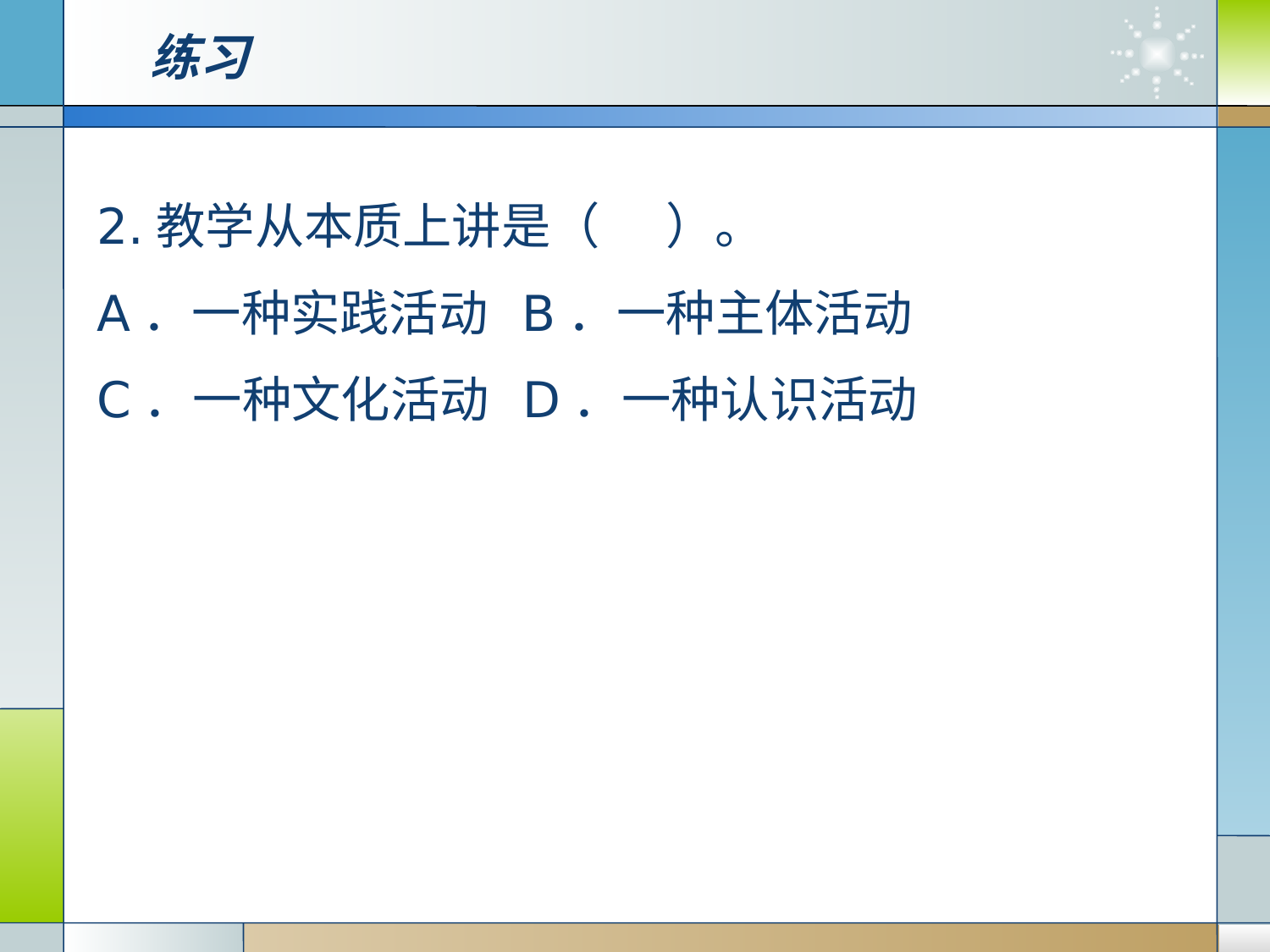

# 练习
2.教学从本质上讲是（      ）。
A．一种实践活动  B．一种主体活动
C．一种文化活动  D．一种认识活动